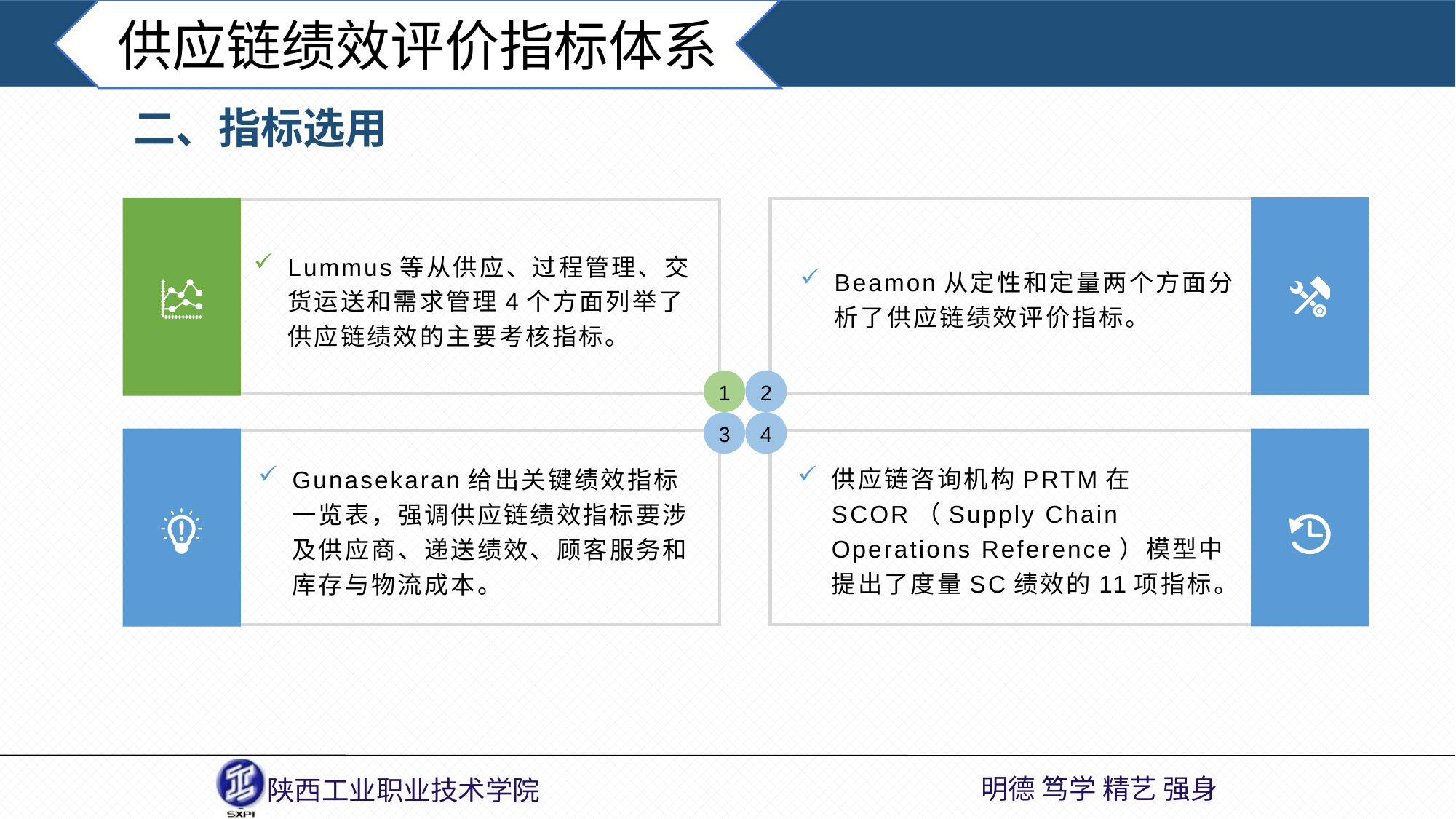

供应链绩效评价指标体系
二、指标选用
Beamon从定性和定量两个方面分析了供应链绩效评价指标。

Lummus等从供应、过程管理、交货运送和需求管理4个方面列举了供应链绩效的主要考核指标。

2
1

3
4

供应链咨询机构PRTM在SCOR（Supply Chain Operations Reference）模型中提出了度量SC绩效的11项指标。
Gunasekaran给出关键绩效指标一览表，强调供应链绩效指标要涉及供应商、递送绩效、顾客服务和库存与物流成本。